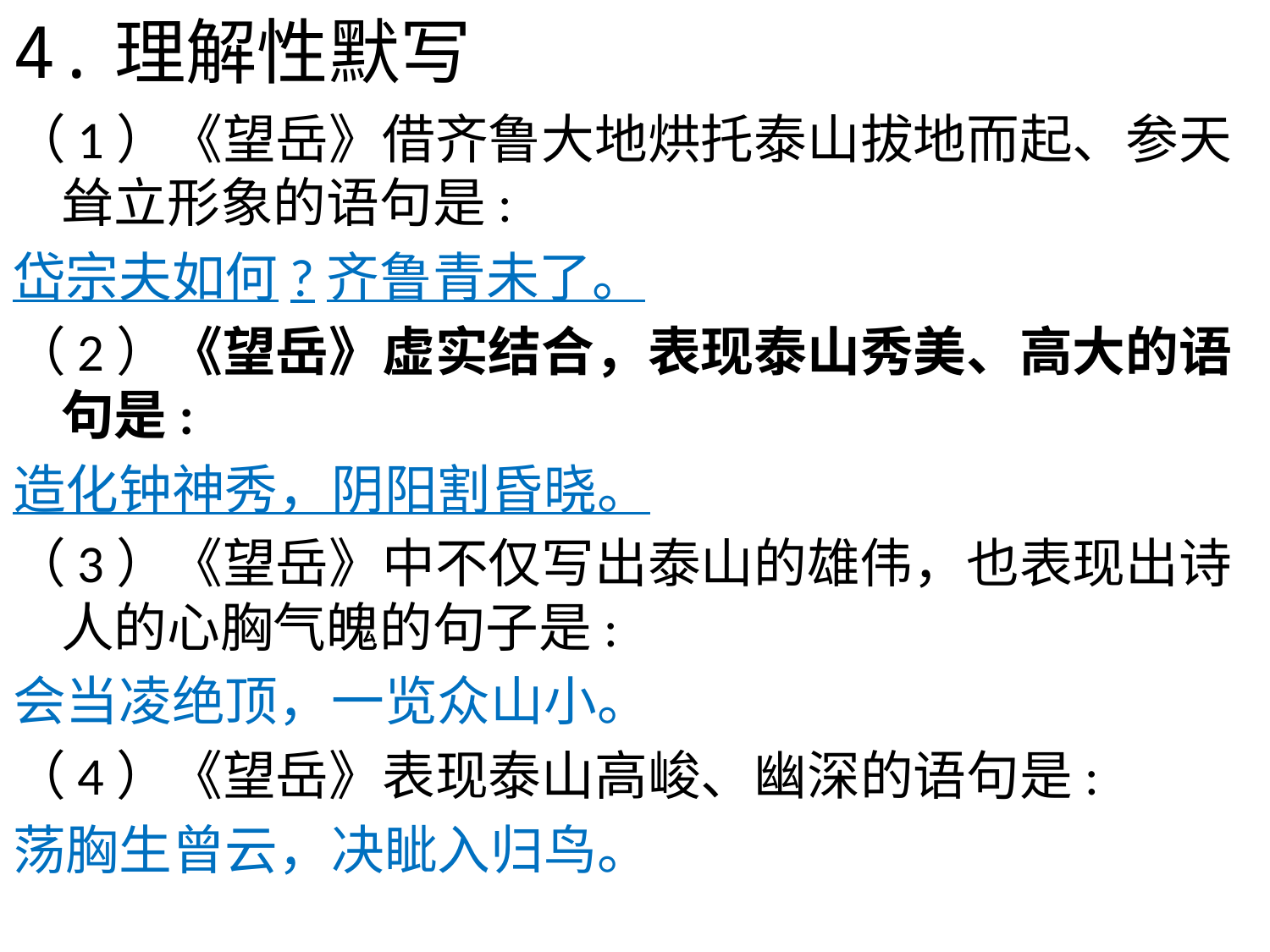

# 4.理解性默写
（1）《望岳》借齐鲁大地烘托泰山拔地而起、参天耸立形象的语句是:
岱宗夫如何?齐鲁青未了。
（2）《望岳》虚实结合，表现泰山秀美、高大的语句是:
造化钟神秀，阴阳割昏晓。
（3）《望岳》中不仅写出泰山的雄伟，也表现出诗人的心胸气魄的句子是:
会当凌绝顶，一览众山小。
（4）《望岳》表现泰山高峻、幽深的语句是:
荡胸生曾云，决眦入归鸟。